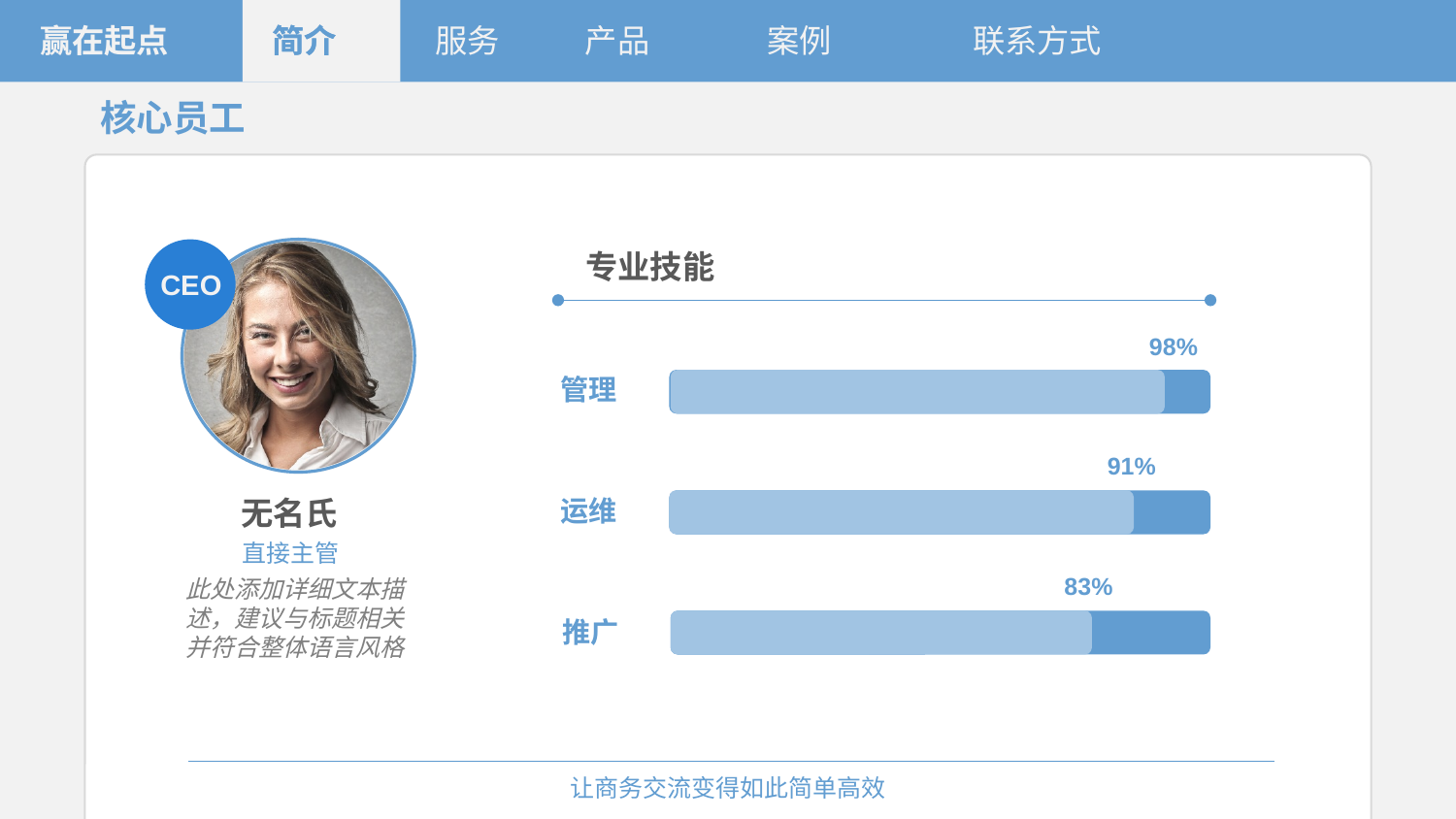

赢在起点
简介
简介
服务
产品
案例
联系方式

核心员工

CEO

专业技能
98%
管理

91%
无名氏
运维

直接主管
83%
此处添加详细文本描述，建议与标题相关并符合整体语言风格
推广

让商务交流变得如此简单高效